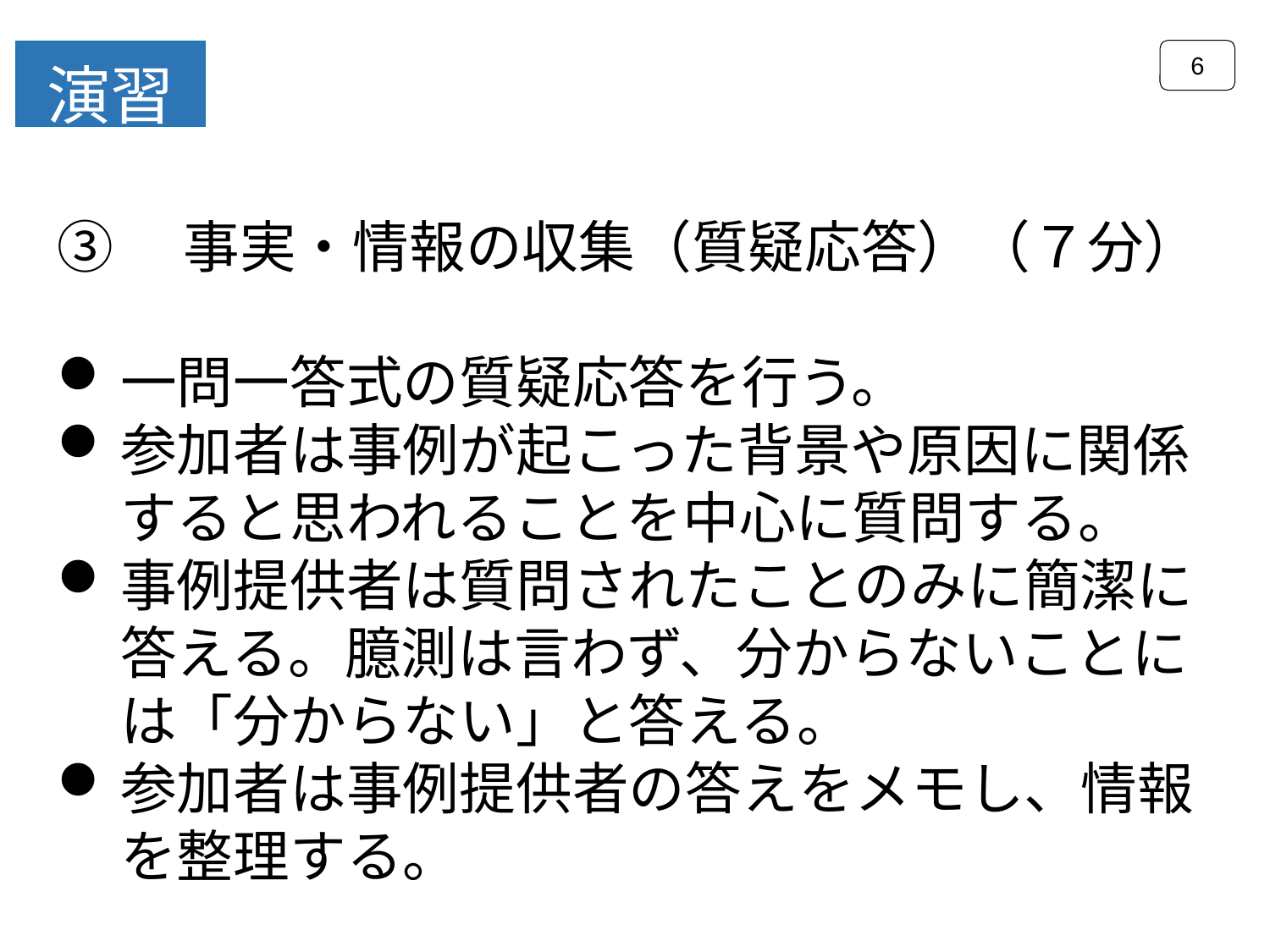

6
演習
③　事実・情報の収集（質疑応答）（７分）

一問一答式の質疑応答を行う。
参加者は事例が起こった背景や原因に関係すると思われることを中心に質問する。
事例提供者は質問されたことのみに簡潔に答える。臆測は言わず、分からないことには「分からない」と答える。
参加者は事例提供者の答えをメモし、情報を整理する。